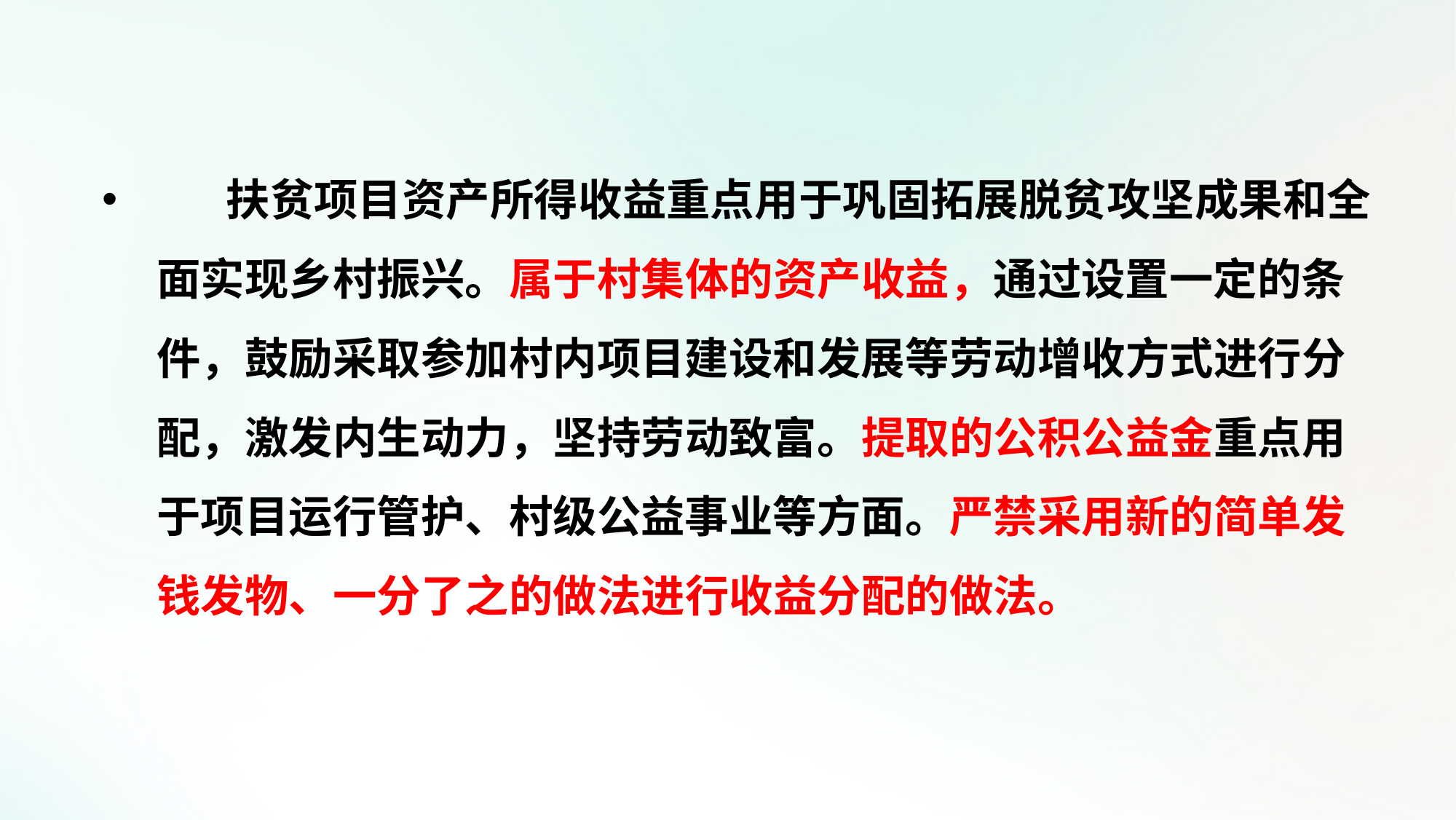

扶贫项目资产所得收益重点用于巩固拓展脱贫攻坚成果和全面实现乡村振兴。属于村集体的资产收益，通过设置一定的条件，鼓励采取参加村内项目建设和发展等劳动增收方式进行分配，激发内生动力，坚持劳动致富。提取的公积公益金重点用于项目运行管护、村级公益事业等方面。严禁采用新的简单发钱发物、一分了之的做法进行收益分配的做法。